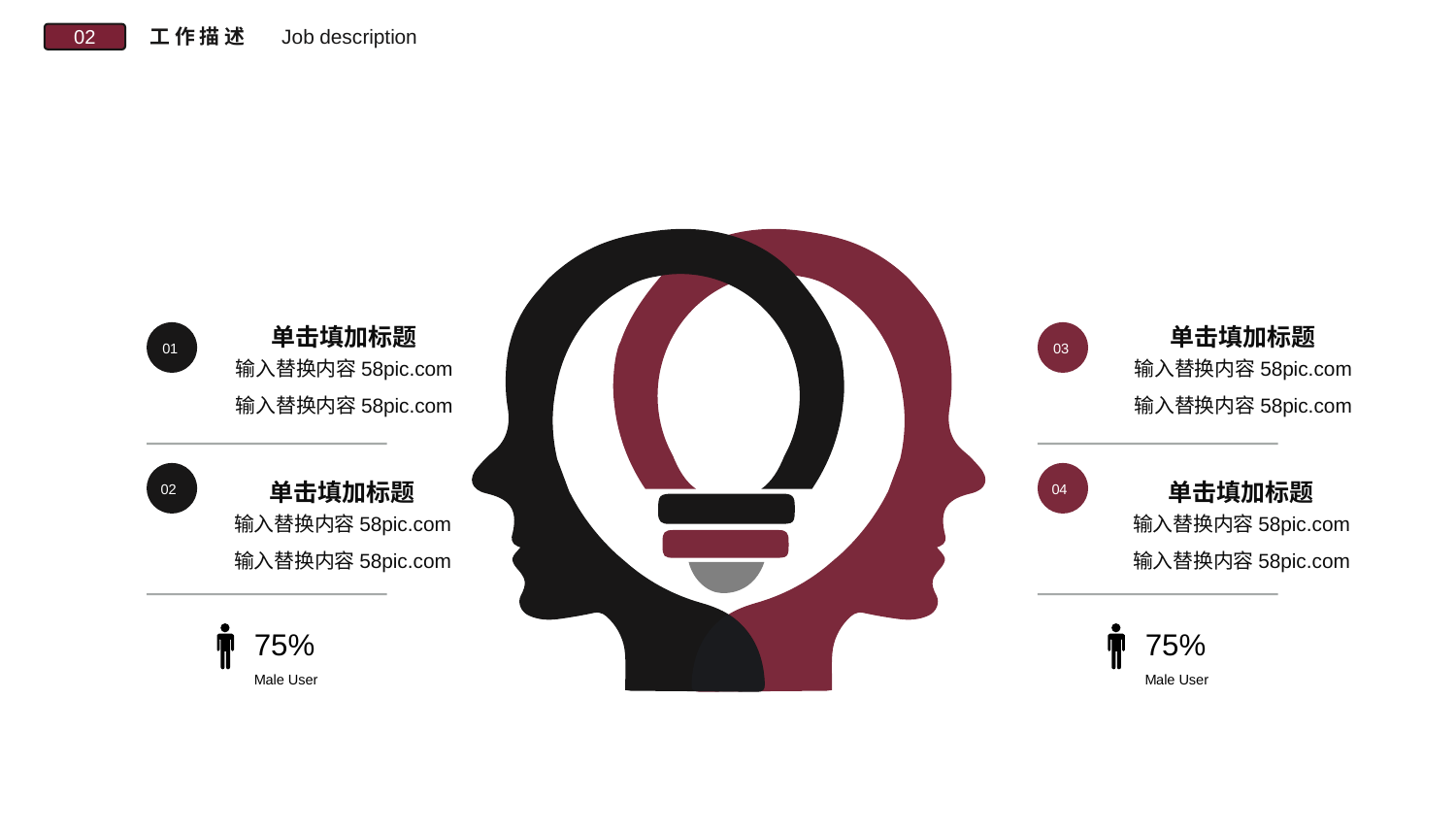

Job description
工 作 描 述
02

单击填加标题
单击填加标题

01

03
输入替换内容58pic.com
输入替换内容58pic.com
输入替换内容58pic.com
输入替换内容58pic.com

02

04
单击填加标题
单击填加标题
输入替换内容58pic.com
输入替换内容58pic.com
输入替换内容58pic.com
输入替换内容58pic.com

75%
Male User

75%
Male User